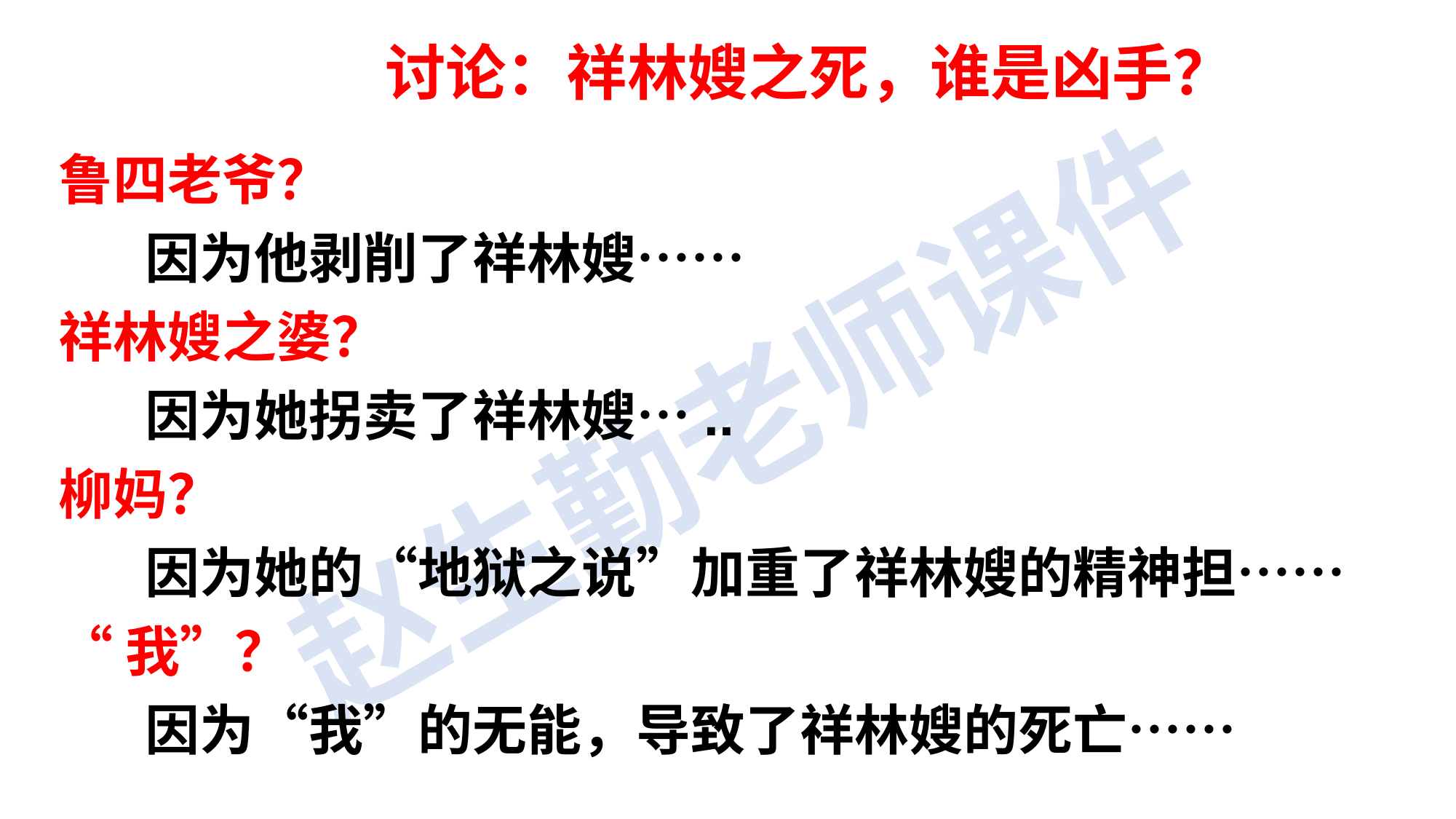

讨论：祥林嫂之死，谁是凶手？
鲁四老爷？
      因为他剥削了祥林嫂……
祥林嫂之婆？
      因为她拐卖了祥林嫂…..
柳妈？
      因为她的“地狱之说”加重了祥林嫂的精神担……
“我”？
      因为“我”的无能，导致了祥林嫂的死亡……